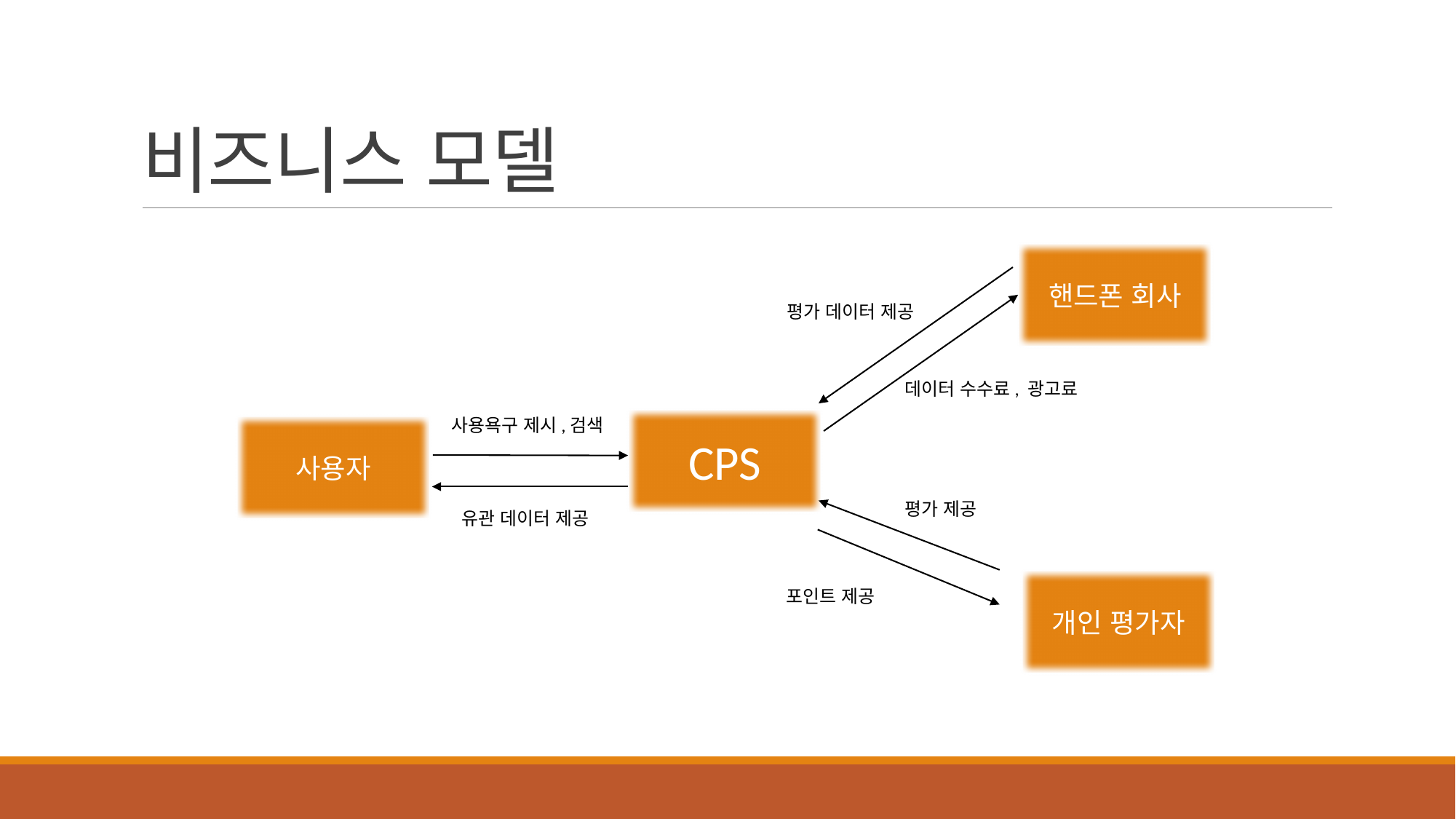

# 비즈니스 모델
핸드폰 회사
평가 데이터 제공
데이터 수수료, 광고료
사용욕구 제시,검색
CPS
사용자
평가 제공
유관 데이터 제공
개인 평가자
포인트 제공